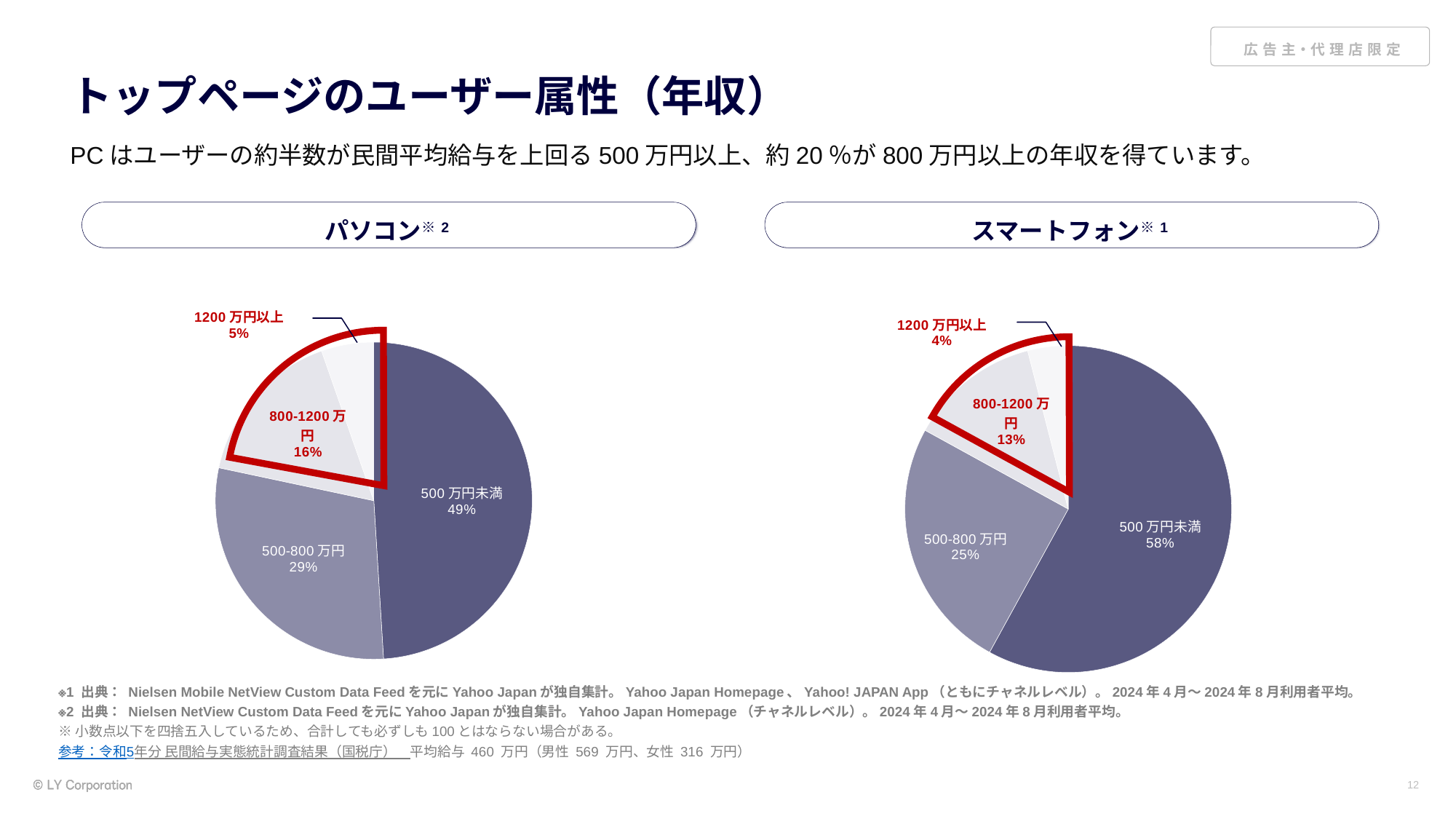

# トップページのユーザー属性（年収）
PCはユーザーの約半数が民間平均給与を上回る500万円以上、約20％が800万円以上の年収を得ています。
パソコン※2
スマートフォン※1

### Chart

| Category |  |
|---|---|
| 500万円未満 | 0.4901398491514771 |
| 500-800万円 | 0.29321181646763045 |
| 800-1200万円 | 0.16322281583909493 |
| 1200万円以上 | 0.05342551854179762 |

### Chart

| Category |  |
|---|---|
| 500万円未満 | 0.5800000000000001 |
| 500-800万円 | 0.25 |
| 800-1200万円 | 0.13 |
| 1200万円以上 | 0.04 |

※1 出典： Nielsen Mobile NetView Custom Data Feedを元にYahoo Japanが独自集計。Yahoo Japan Homepage、Yahoo! JAPAN App（ともにチャネルレベル）。2024年4月～2024年8月利用者平均。
※2 出典： Nielsen NetView Custom Data Feedを元にYahoo Japanが独自集計。Yahoo Japan Homepage（チャネルレベル）。2024年4月～2024年8月利用者平均。
※小数点以下を四捨五入しているため、合計しても必ずしも100とはならない場合がある。
参考：令和5年分 民間給与実態統計調査結果（国税庁）　平均給与 460 万円（男性 569 万円、女性 316 万円）